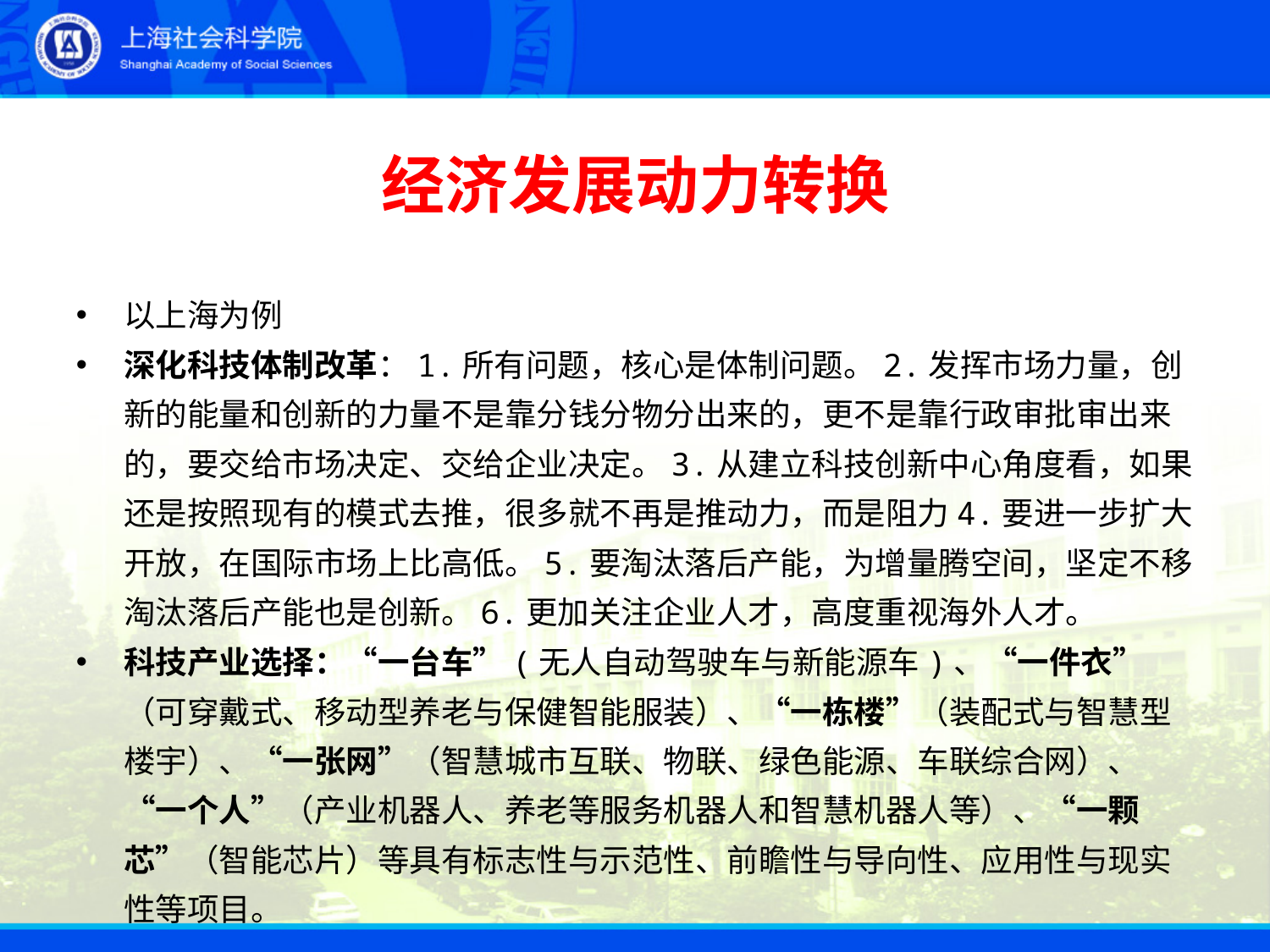

# 经济发展动力转换
以上海为例
深化科技体制改革：1.所有问题，核心是体制问题。2.发挥市场力量，创新的能量和创新的力量不是靠分钱分物分出来的，更不是靠行政审批审出来的，要交给市场决定、交给企业决定。3.从建立科技创新中心角度看，如果还是按照现有的模式去推，很多就不再是推动力，而是阻力4.要进一步扩大开放，在国际市场上比高低。5.要淘汰落后产能，为增量腾空间，坚定不移淘汰落后产能也是创新。6.更加关注企业人才，高度重视海外人才。
科技产业选择：“一台车”(无人自动驾驶车与新能源车)、“一件衣”（可穿戴式、移动型养老与保健智能服装）、“一栋楼”（装配式与智慧型楼宇）、“一张网”（智慧城市互联、物联、绿色能源、车联综合网）、“一个人”（产业机器人、养老等服务机器人和智慧机器人等）、“一颗芯”（智能芯片）等具有标志性与示范性、前瞻性与导向性、应用性与现实性等项目。